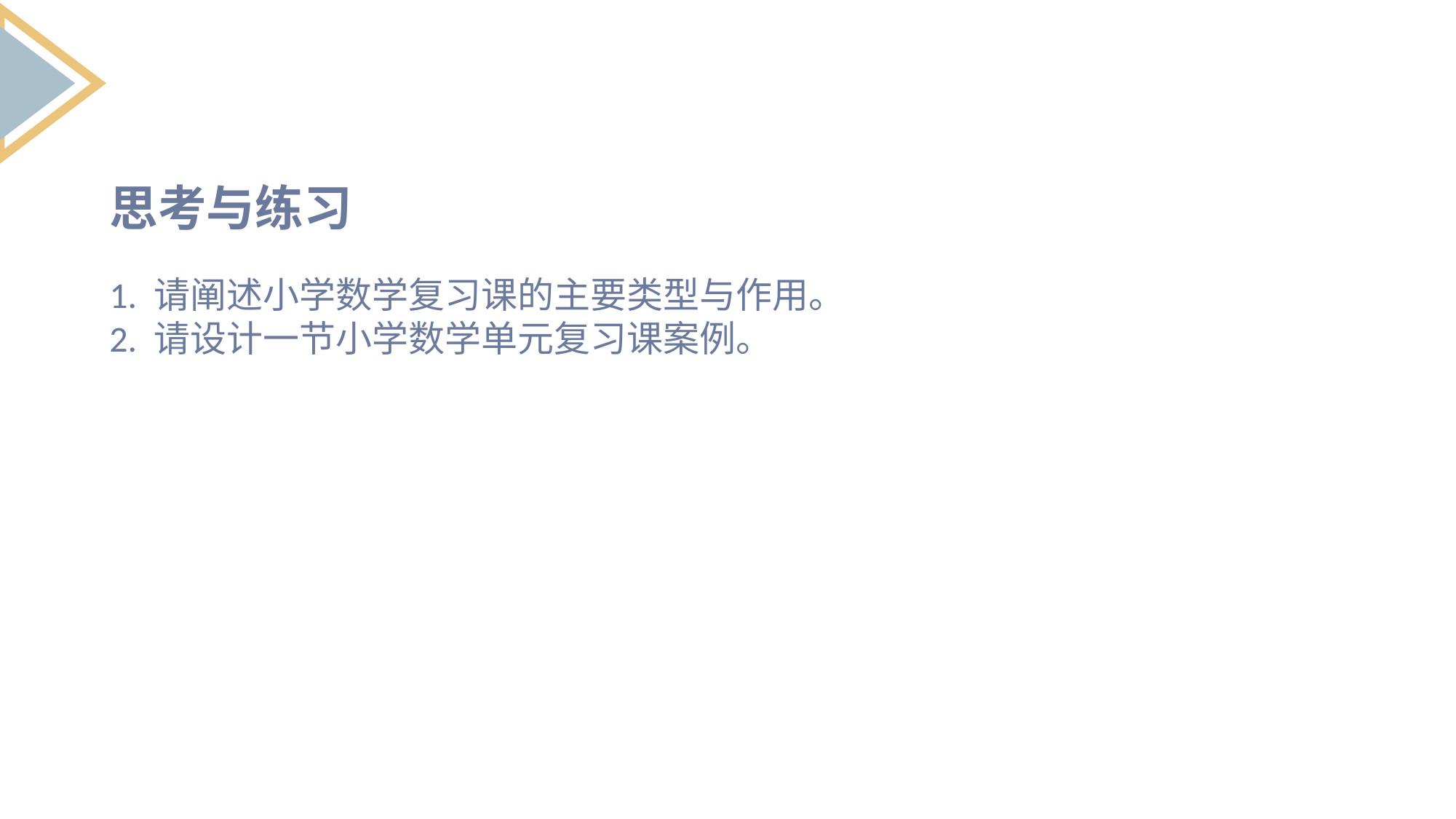

思考与练习

1. 请阐述小学数学复习课的主要类型与作用。
2. 请设计一节小学数学单元复习课案例。